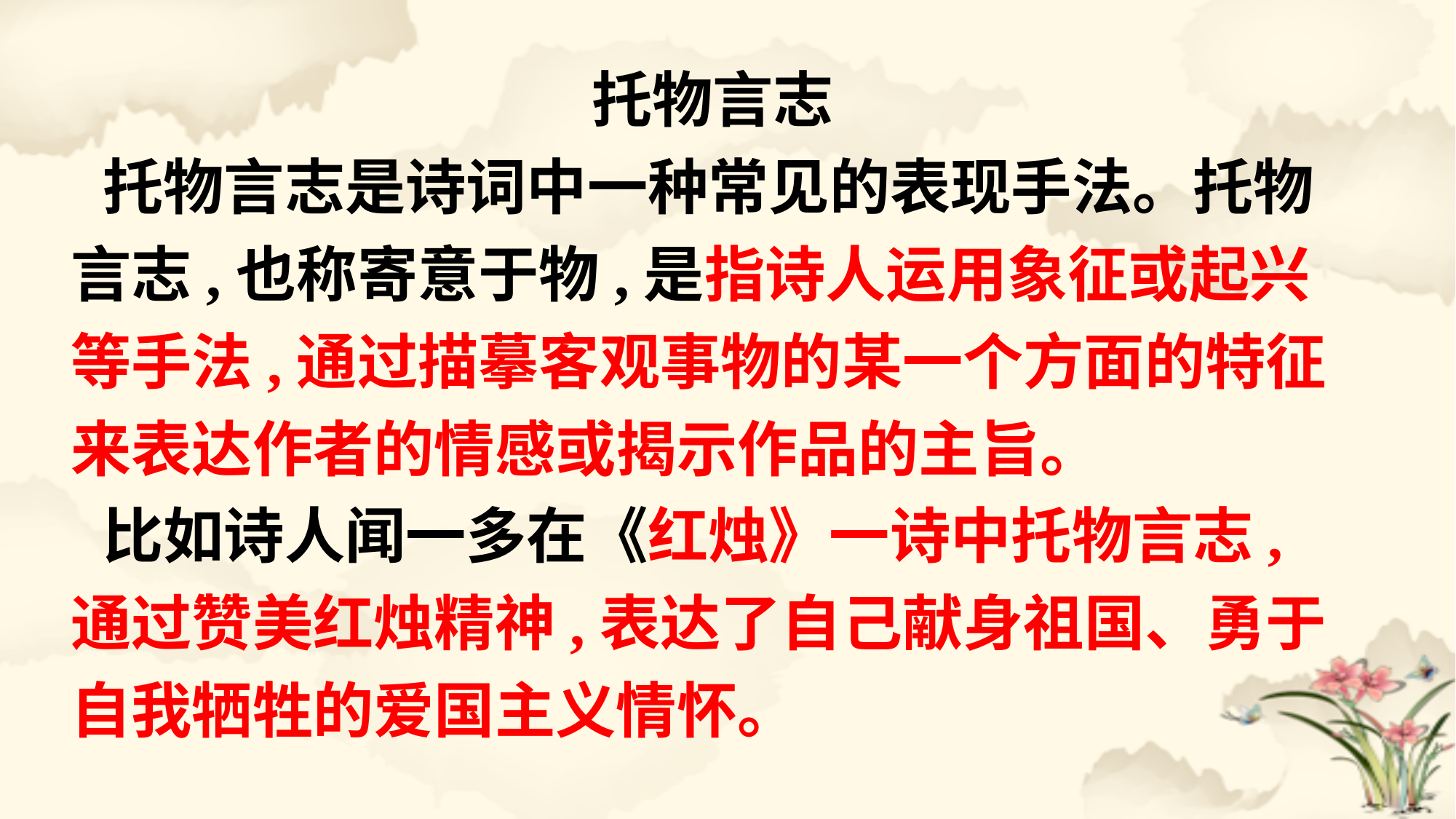

托物言志
托物言志是诗词中一种常见的表现手法。托物言志,也称寄意于物,是指诗人运用象征或起兴等手法,通过描摹客观事物的某一个方面的特征来表达作者的情感或揭示作品的主旨。
比如诗人闻一多在《红烛》一诗中托物言志,通过赞美红烛精神,表达了自己献身祖国、勇于自我牺牲的爱国主义情怀。